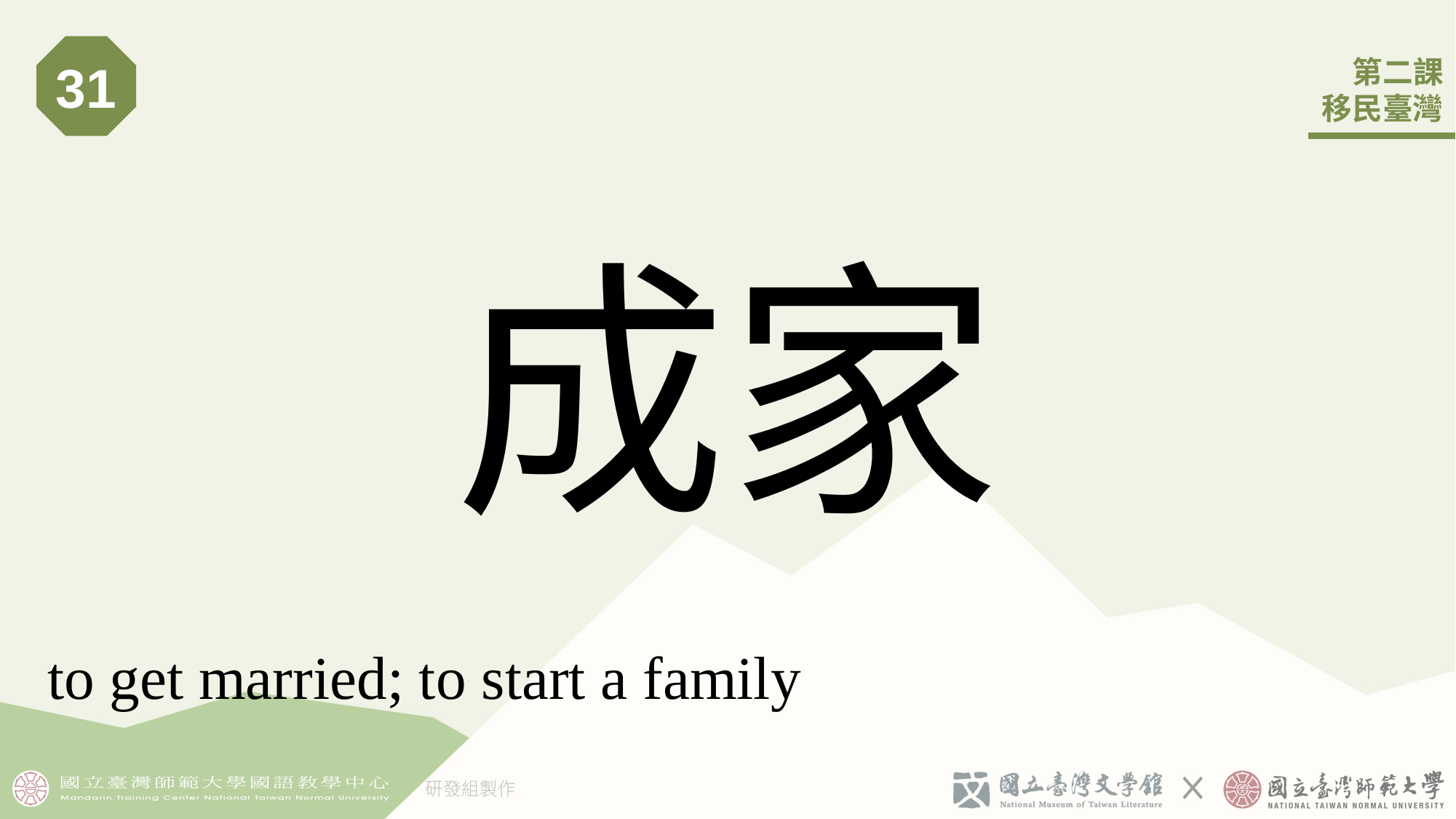

31
# 成家
to get married; to start a family